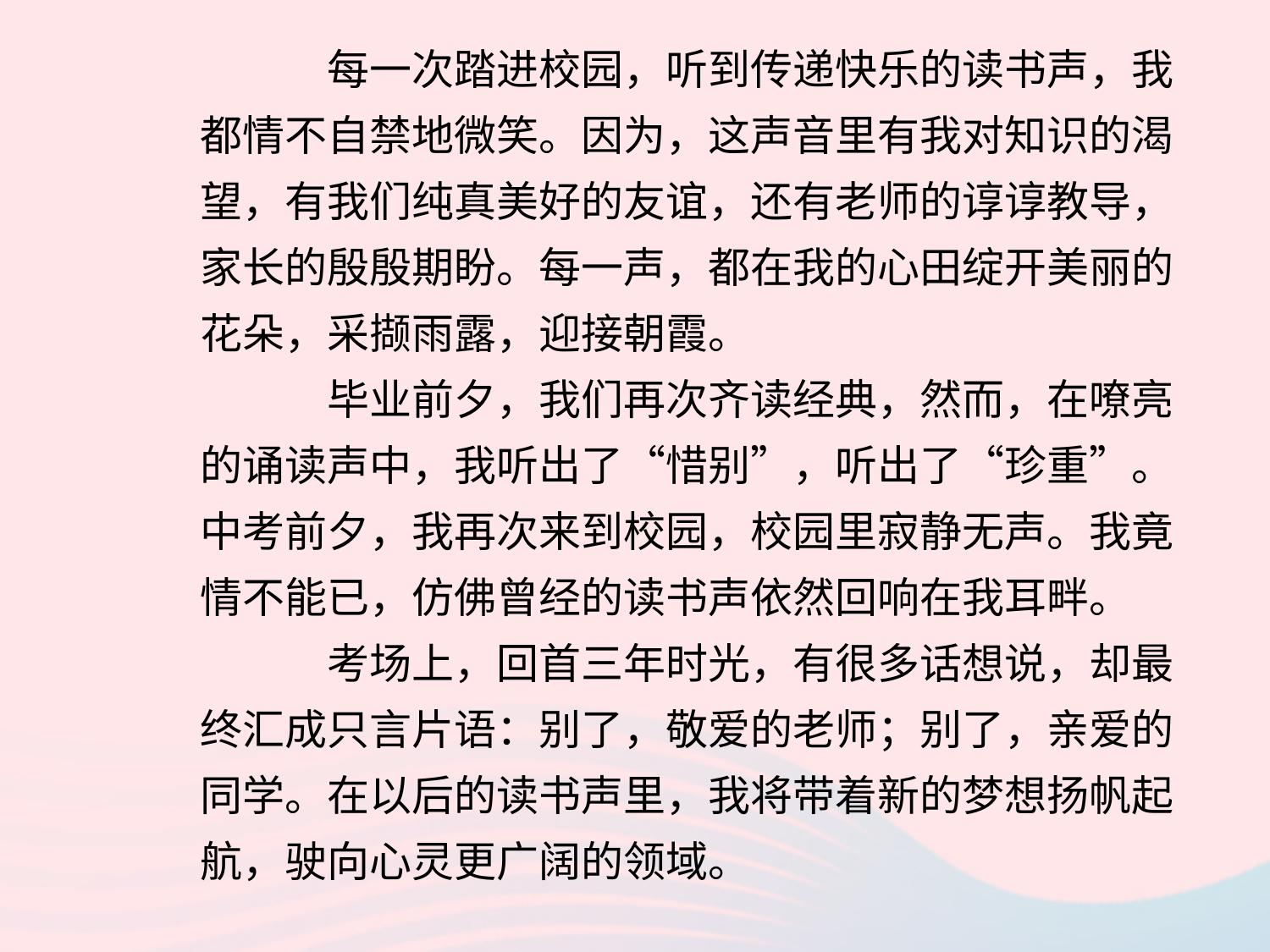

每一次踏进校园，听到传递快乐的读书声，我都情不自禁地微笑。因为，这声音里有我对知识的渴望，有我们纯真美好的友谊，还有老师的谆谆教导，家长的殷殷期盼。每一声，都在我的心田绽开美丽的花朵，采撷雨露，迎接朝霞。
	毕业前夕，我们再次齐读经典，然而，在嘹亮的诵读声中，我听出了“惜别”，听出了“珍重”。中考前夕，我再次来到校园，校园里寂静无声。我竟情不能已，仿佛曾经的读书声依然回响在我耳畔。
	考场上，回首三年时光，有很多话想说，却最终汇成只言片语：别了，敬爱的老师；别了，亲爱的同学。在以后的读书声里，我将带着新的梦想扬帆起航，驶向心灵更广阔的领域。